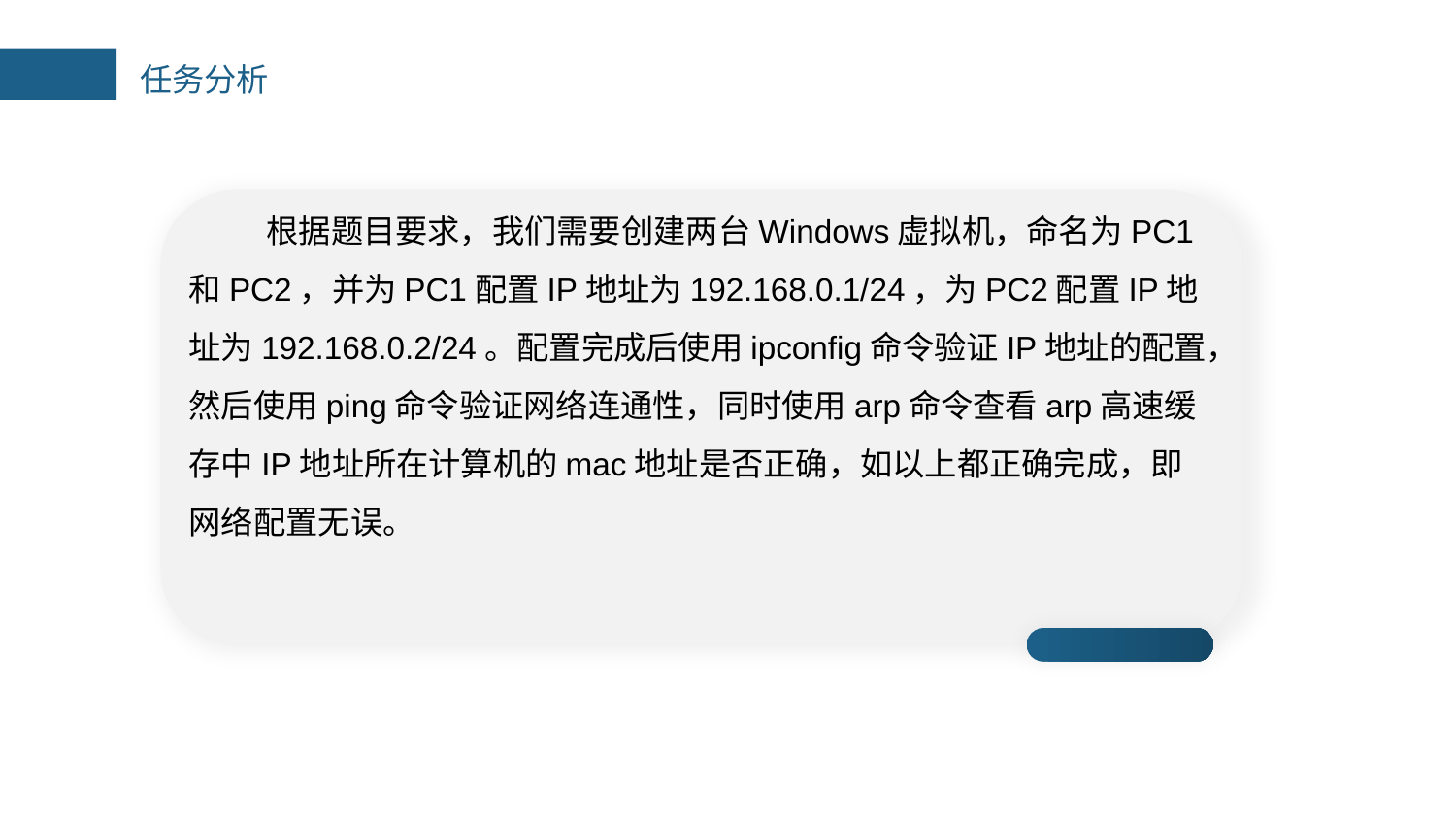

任务分析
根据题目要求，我们需要创建两台Windows虚拟机，命名为PC1和PC2，并为PC1配置IP地址为192.168.0.1/24，为PC2配置IP地址为192.168.0.2/24。配置完成后使用ipconfig命令验证IP地址的配置，然后使用ping命令验证网络连通性，同时使用arp命令查看arp高速缓存中IP地址所在计算机的mac地址是否正确，如以上都正确完成，即网络配置无误。